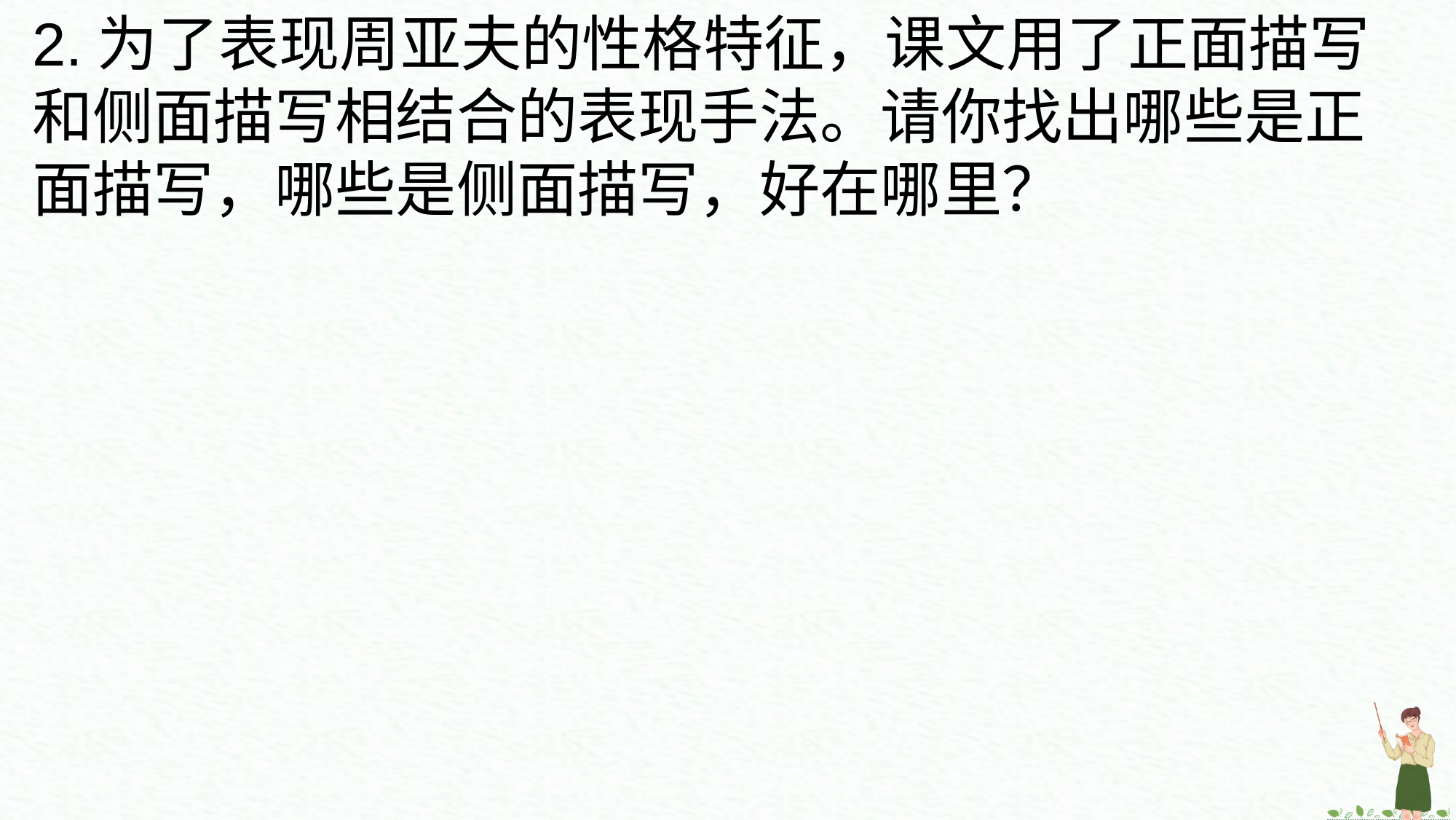

2.为了表现周亚夫的性格特征，课文用了正面描写和侧面描写相结合的表现手法。请你找出哪些是正面描写，哪些是侧面描写，好在哪里？